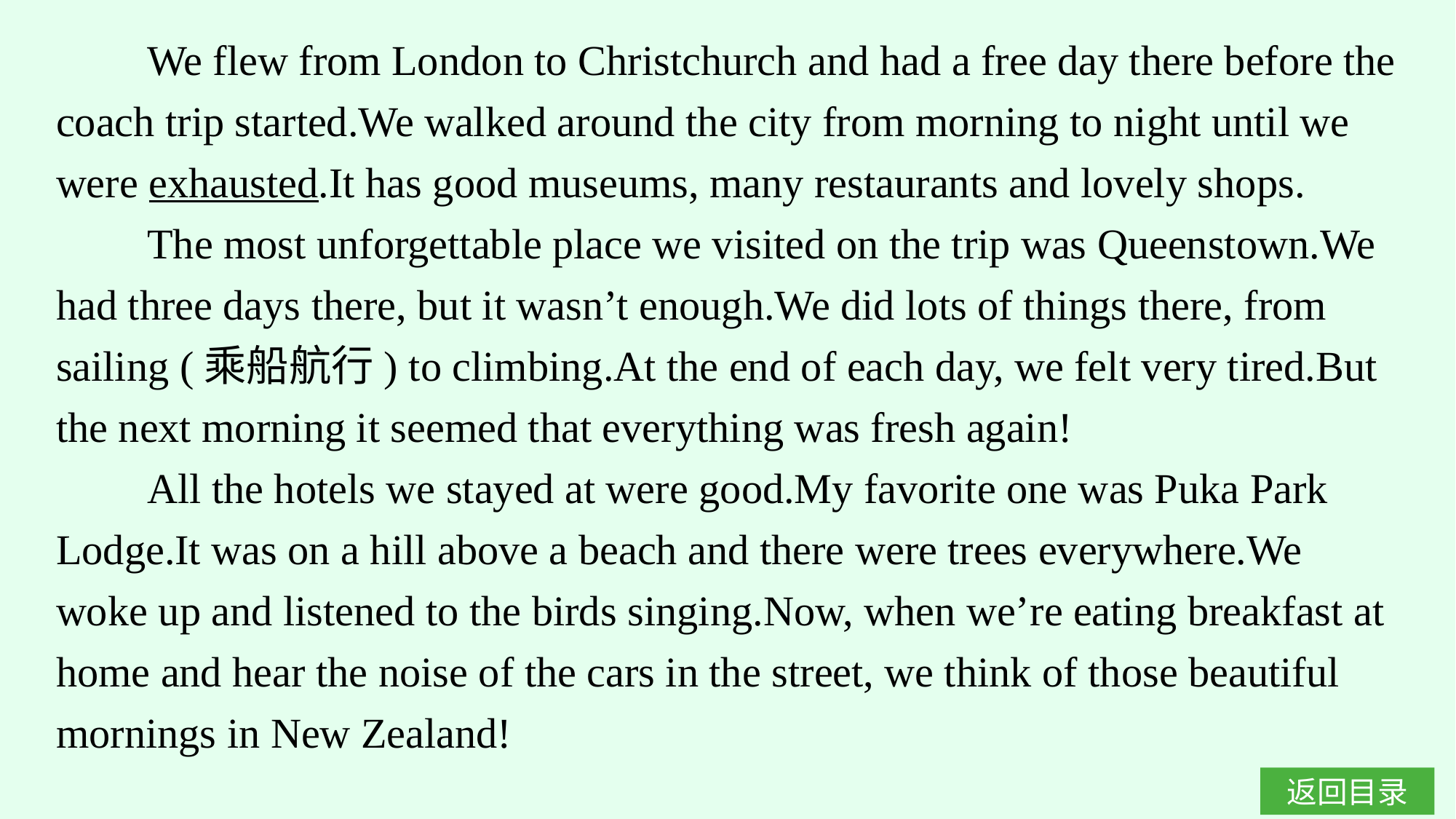

We flew from London to Christchurch and had a free day there before the coach trip started.We walked around the city from morning to night until we were exhausted.It has good museums, many restaurants and lovely shops.
The most unforgettable place we visited on the trip was Queenstown.We had three days there, but it wasn’t enough.We did lots of things there, from sailing (乘船航行) to climbing.At the end of each day, we felt very tired.But the next morning it seemed that everything was fresh again!
All the hotels we stayed at were good.My favorite one was Puka Park Lodge.It was on a hill above a beach and there were trees everywhere.We woke up and listened to the birds singing.Now, when we’re eating breakfast at home and hear the noise of the cars in the street, we think of those beautiful mornings in New Zealand!